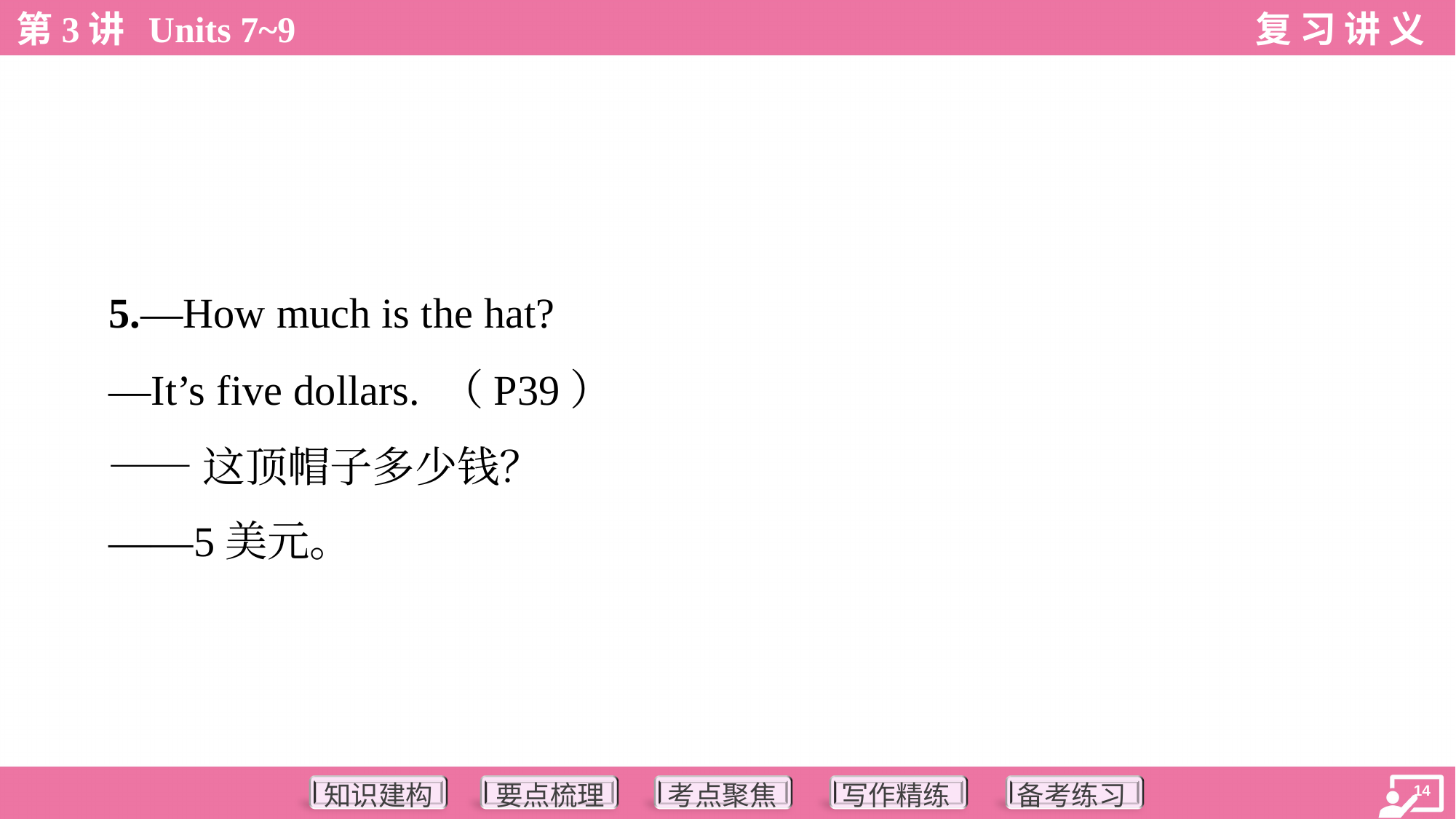

5.—How much is the hat?
    —It’s five dollars. （P39）
    ——这顶帽子多少钱？
    ——5美元。